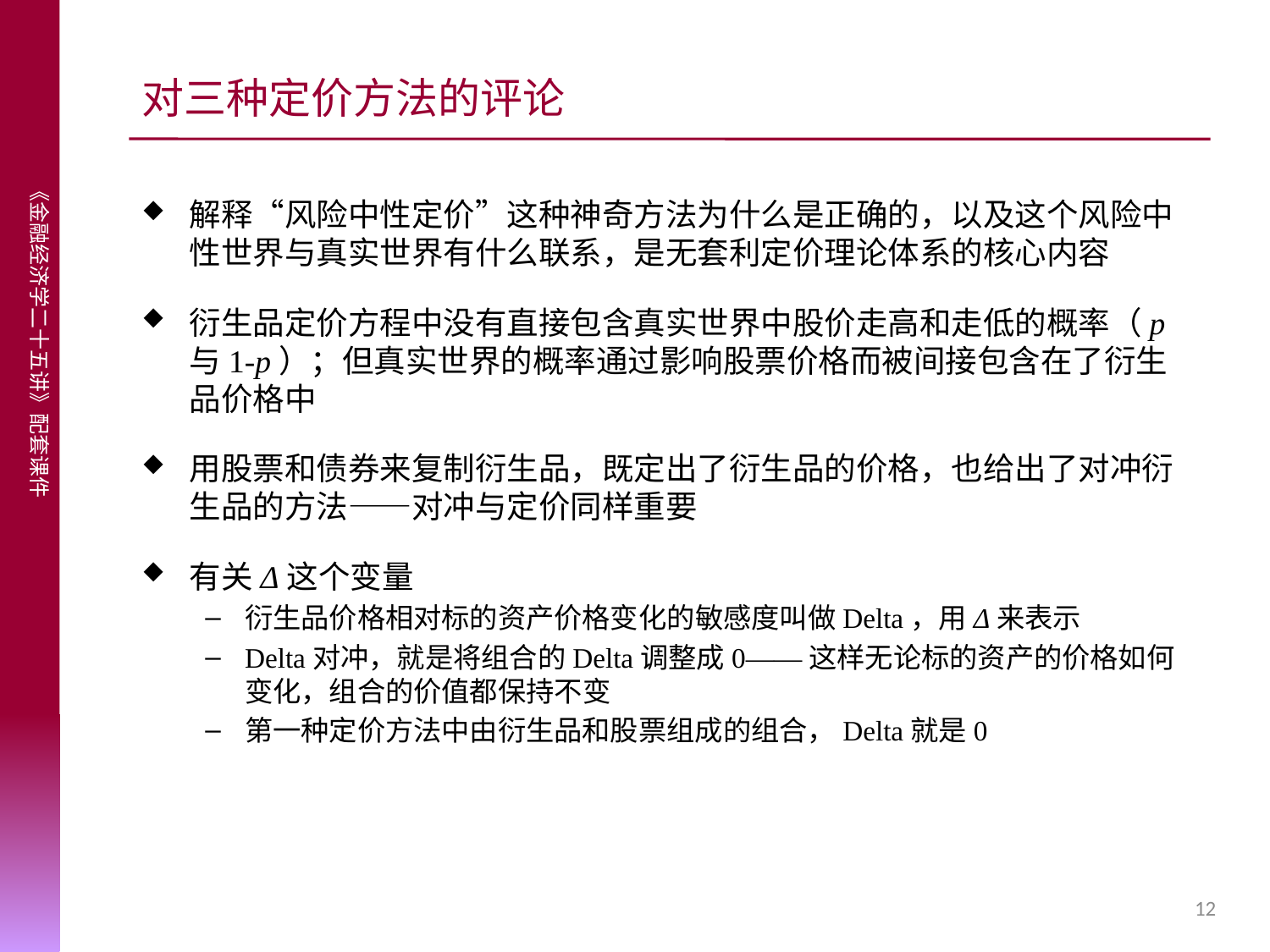

# 对三种定价方法的评论
解释“风险中性定价”这种神奇方法为什么是正确的，以及这个风险中性世界与真实世界有什么联系，是无套利定价理论体系的核心内容
衍生品定价方程中没有直接包含真实世界中股价走高和走低的概率（p与1-p）；但真实世界的概率通过影响股票价格而被间接包含在了衍生品价格中
用股票和债券来复制衍生品，既定出了衍生品的价格，也给出了对冲衍生品的方法——对冲与定价同样重要
有关Δ这个变量
衍生品价格相对标的资产价格变化的敏感度叫做Delta，用Δ来表示
Delta对冲，就是将组合的Delta调整成0——这样无论标的资产的价格如何变化，组合的价值都保持不变
第一种定价方法中由衍生品和股票组成的组合，Delta就是0

12